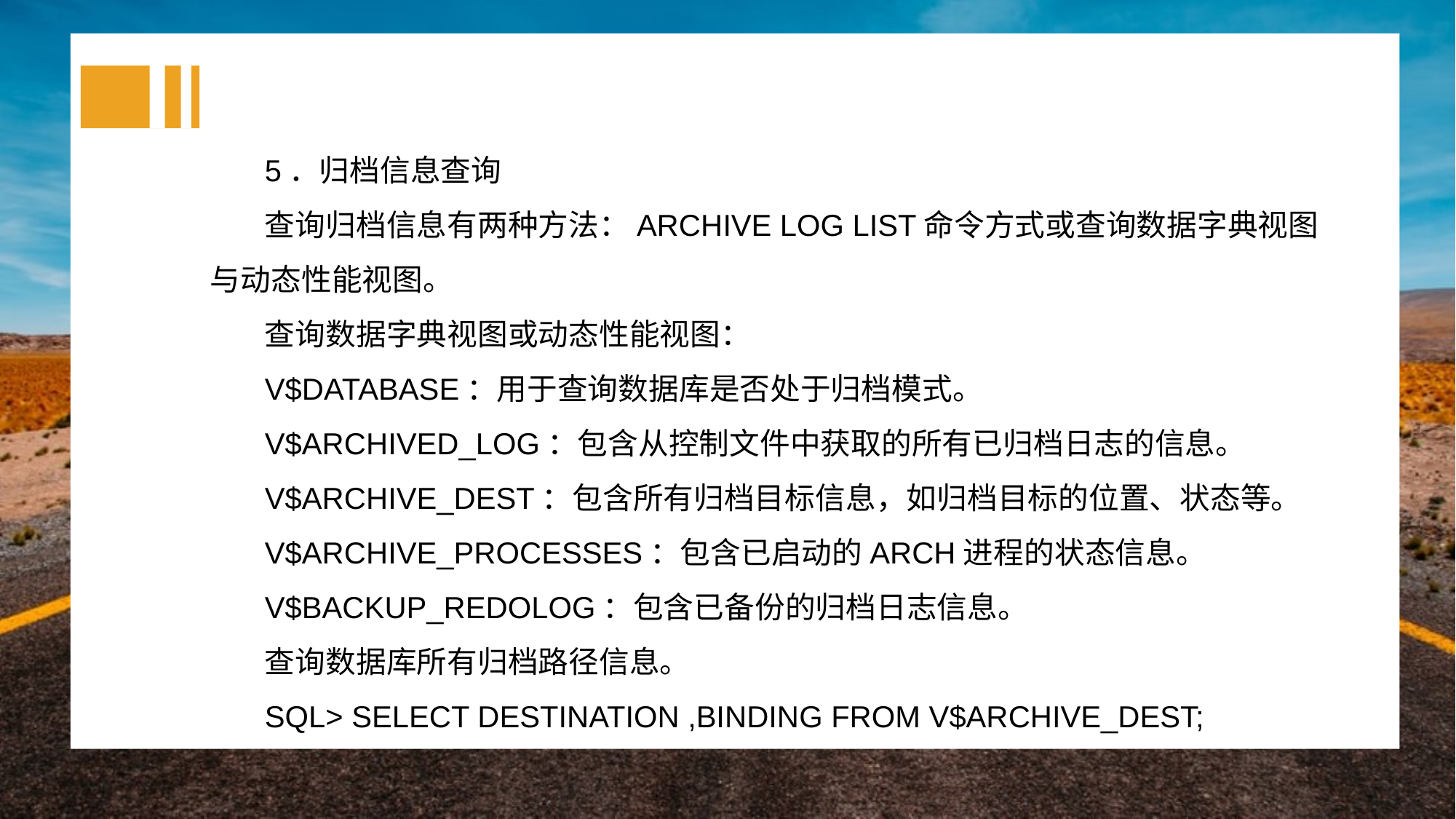

5．归档信息查询
查询归档信息有两种方法：ARCHIVE LOG LIST命令方式或查询数据字典视图与动态性能视图。
查询数据字典视图或动态性能视图：
V$DATABASE：用于查询数据库是否处于归档模式。
V$ARCHIVED_LOG：包含从控制文件中获取的所有已归档日志的信息。
V$ARCHIVE_DEST：包含所有归档目标信息，如归档目标的位置、状态等。
V$ARCHIVE_PROCESSES：包含已启动的ARCH进程的状态信息。
V$BACKUP_REDOLOG：包含已备份的归档日志信息。
查询数据库所有归档路径信息。
SQL> SELECT DESTINATION ,BINDING FROM V$ARCHIVE_DEST;